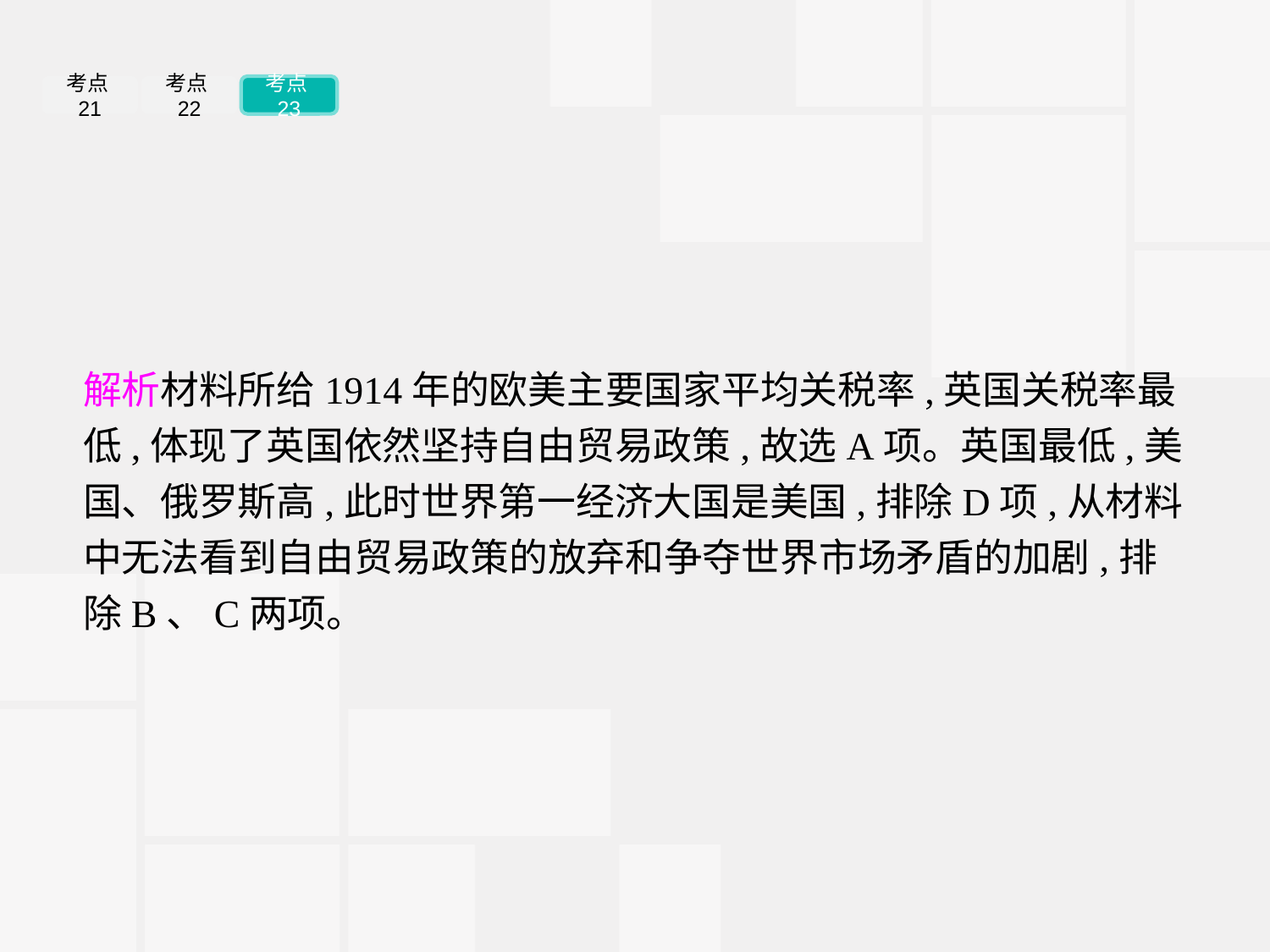

考点21
考点22
考点23
解析材料所给1914年的欧美主要国家平均关税率,英国关税率最低,体现了英国依然坚持自由贸易政策,故选A项。英国最低,美国、俄罗斯高,此时世界第一经济大国是美国,排除D项,从材料中无法看到自由贸易政策的放弃和争夺世界市场矛盾的加剧,排除B、C两项。